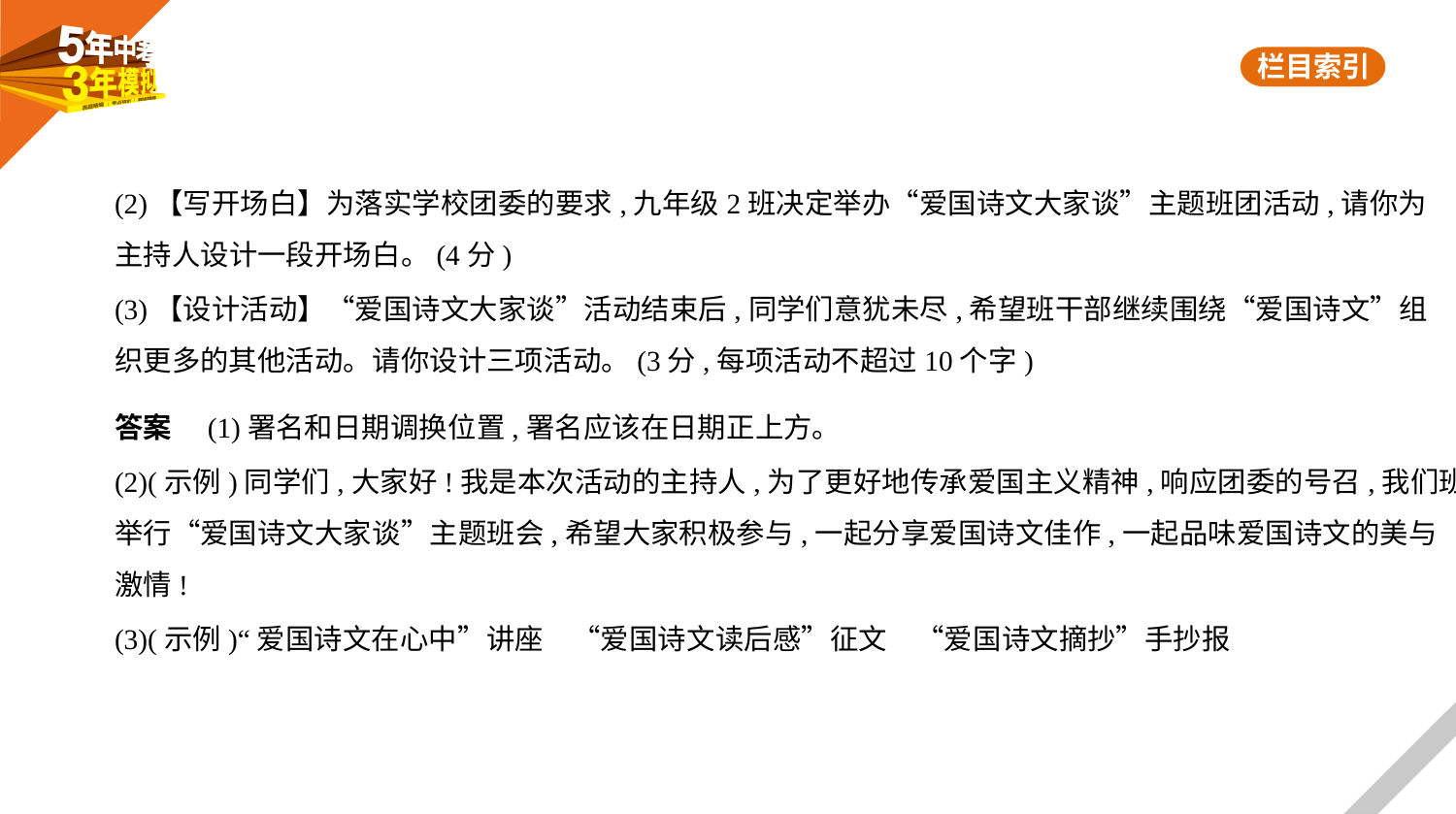

(2)【写开场白】为落实学校团委的要求,九年级2班决定举办“爱国诗文大家谈”主题班团活动,请你为
主持人设计一段开场白。(4分)
(3)【设计活动】“爱国诗文大家谈”活动结束后,同学们意犹未尽,希望班干部继续围绕“爱国诗文”组
织更多的其他活动。请你设计三项活动。(3分,每项活动不超过10个字)
答案　(1)署名和日期调换位置,署名应该在日期正上方。
(2)(示例)同学们,大家好!我是本次活动的主持人,为了更好地传承爱国主义精神,响应团委的号召,我们班
举行“爱国诗文大家谈”主题班会,希望大家积极参与,一起分享爱国诗文佳作,一起品味爱国诗文的美与
激情!
(3)(示例)“爱国诗文在心中”讲座　“爱国诗文读后感”征文　“爱国诗文摘抄”手抄报